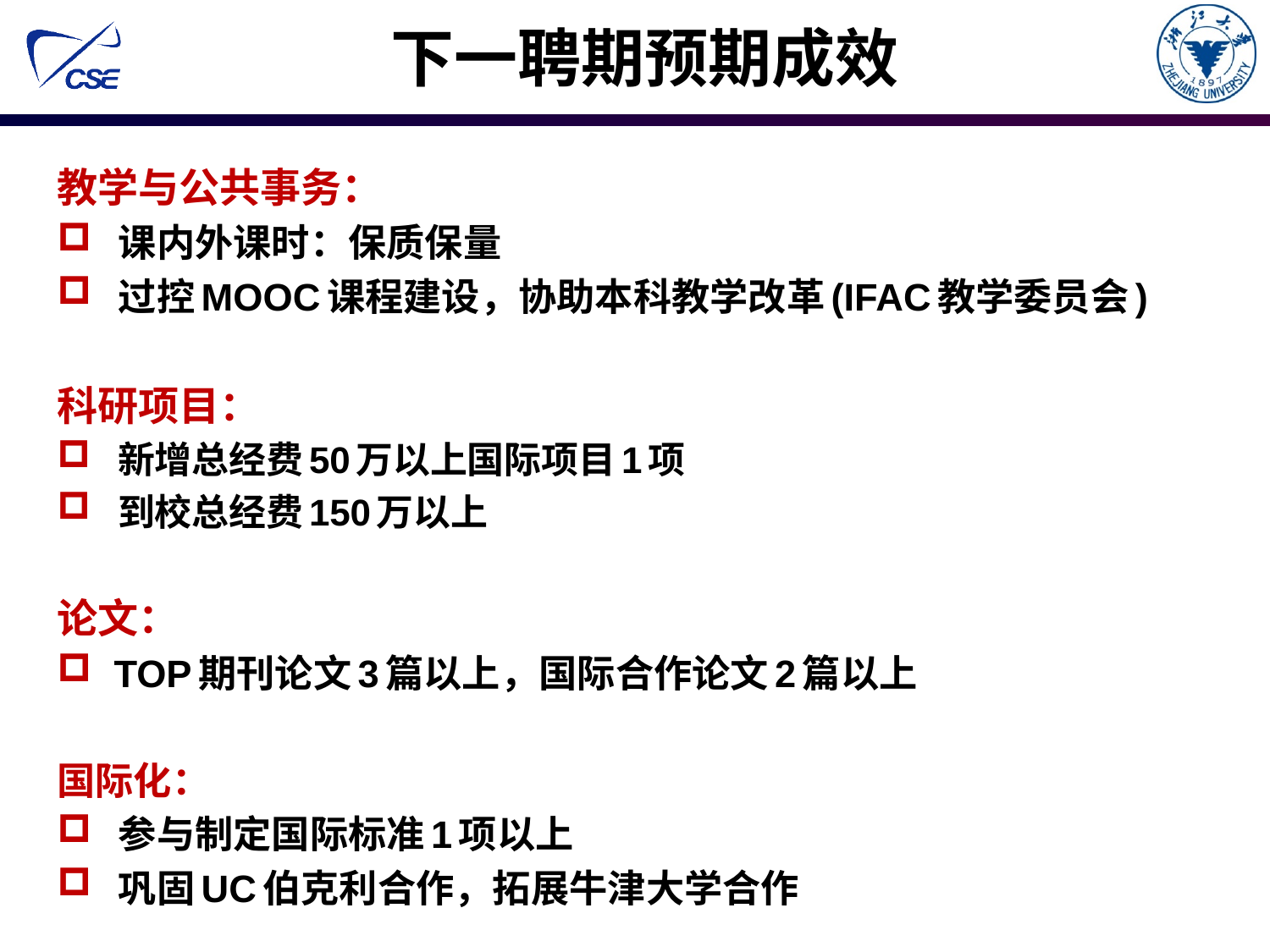

# 下一聘期预期成效
教学与公共事务：
 课内外课时：保质保量
 过控MOOC课程建设，协助本科教学改革(IFAC教学委员会)

科研项目：
 新增总经费50万以上国际项目1项
 到校总经费150万以上

论文：
 TOP期刊论文3篇以上，国际合作论文2篇以上

国际化：
 参与制定国际标准1项以上
 巩固UC伯克利合作，拓展牛津大学合作